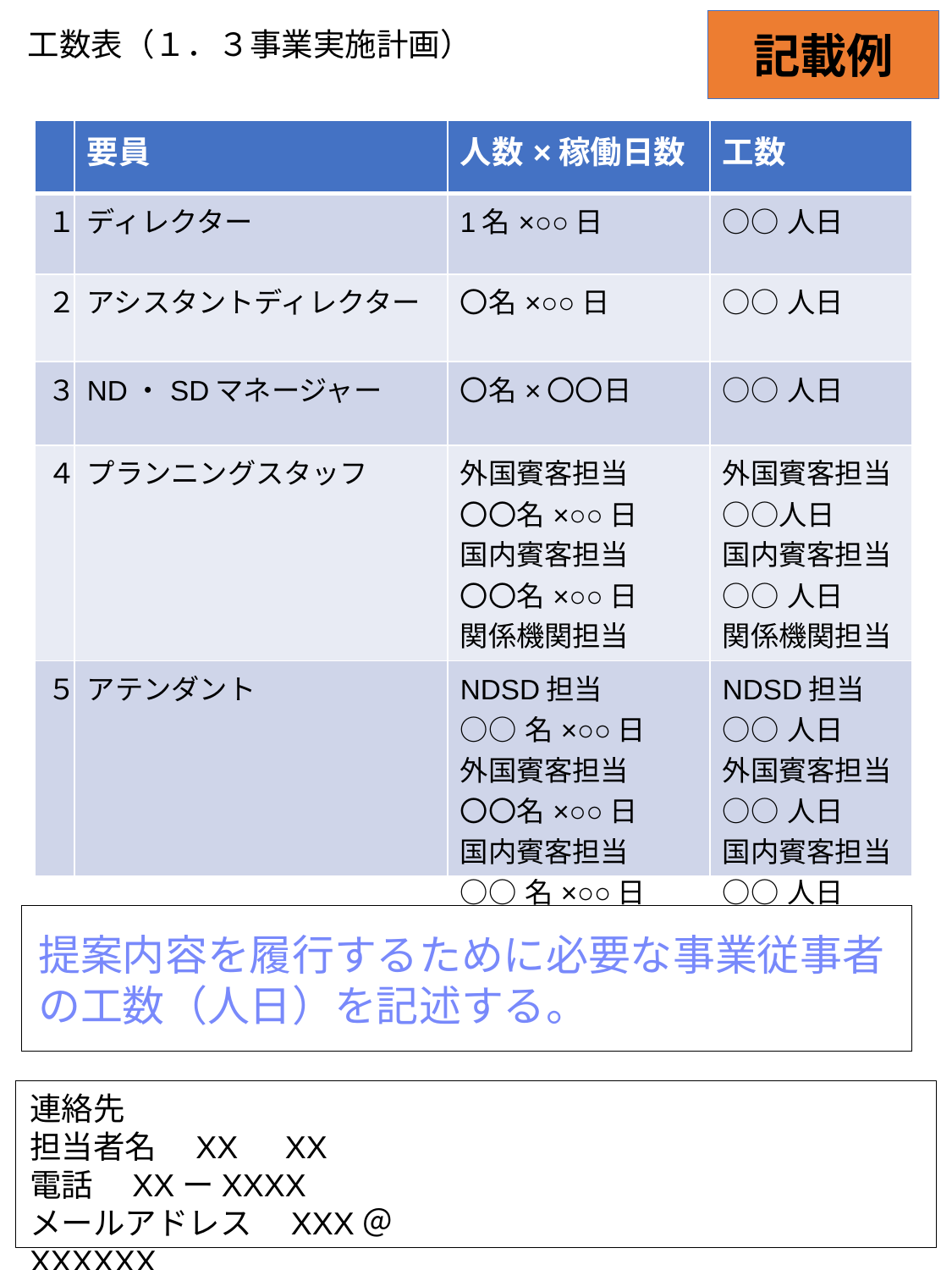

記載例
工数表（１．３事業実施計画）
|  | 要員 | 人数×稼働日数 | 工数 |
| --- | --- | --- | --- |
| １ | ディレクター | 1名×○○日 | ○○人日 |
| ２ | アシスタントディレクター | 〇名×○○日 | ○○人日 |
| ３ | ND・SDマネージャー | 〇名×〇〇日 | ○○人日 |
| ４ | プランニングスタッフ | 外国賓客担当 〇〇名×○○日 国内賓客担当 〇〇名×○○日 関係機関担当 〇〇名×○○日 | 外国賓客担当○○人日 国内賓客担当 ○○人日 関係機関担当 ○○人日 |
| ５ | アテンダント | NDSD担当 ○○名×○○日 外国賓客担当 〇〇名×○○日 国内賓客担当 ○○名×○○日 | NDSD担当 ○○人日 外国賓客担当 ○○人日 国内賓客担当 ○○人日 |
提案内容を履行するために必要な事業従事者の工数（人日）を記述する。

連絡先
担当者名　XX　XX
電話　XXーXXXX
メールアドレス　XXX＠XXXXXX